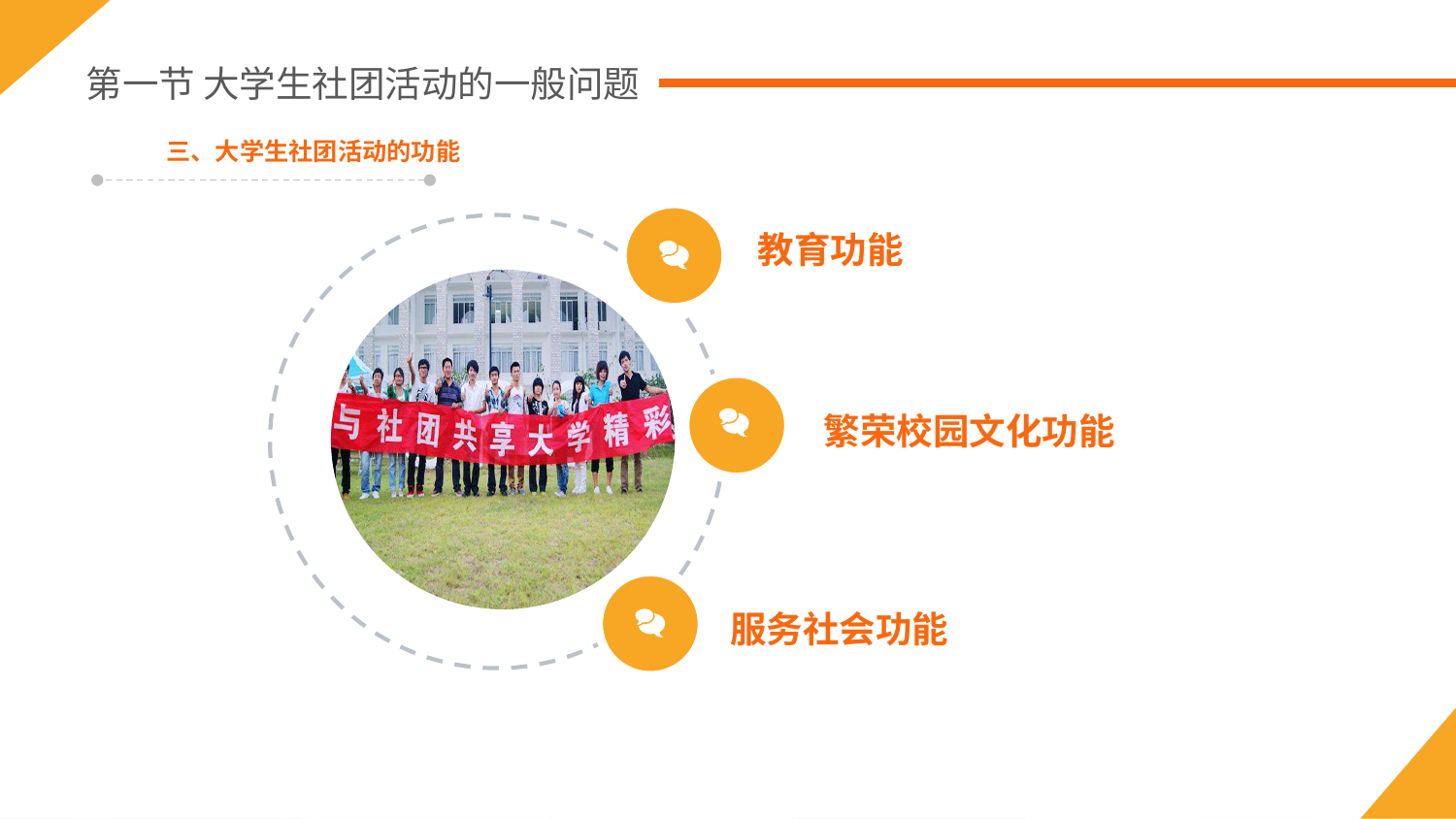

第一节 大学生社团活动的一般问题
三、大学生社团活动的功能

教育功能

繁荣校园文化功能

服务社会功能